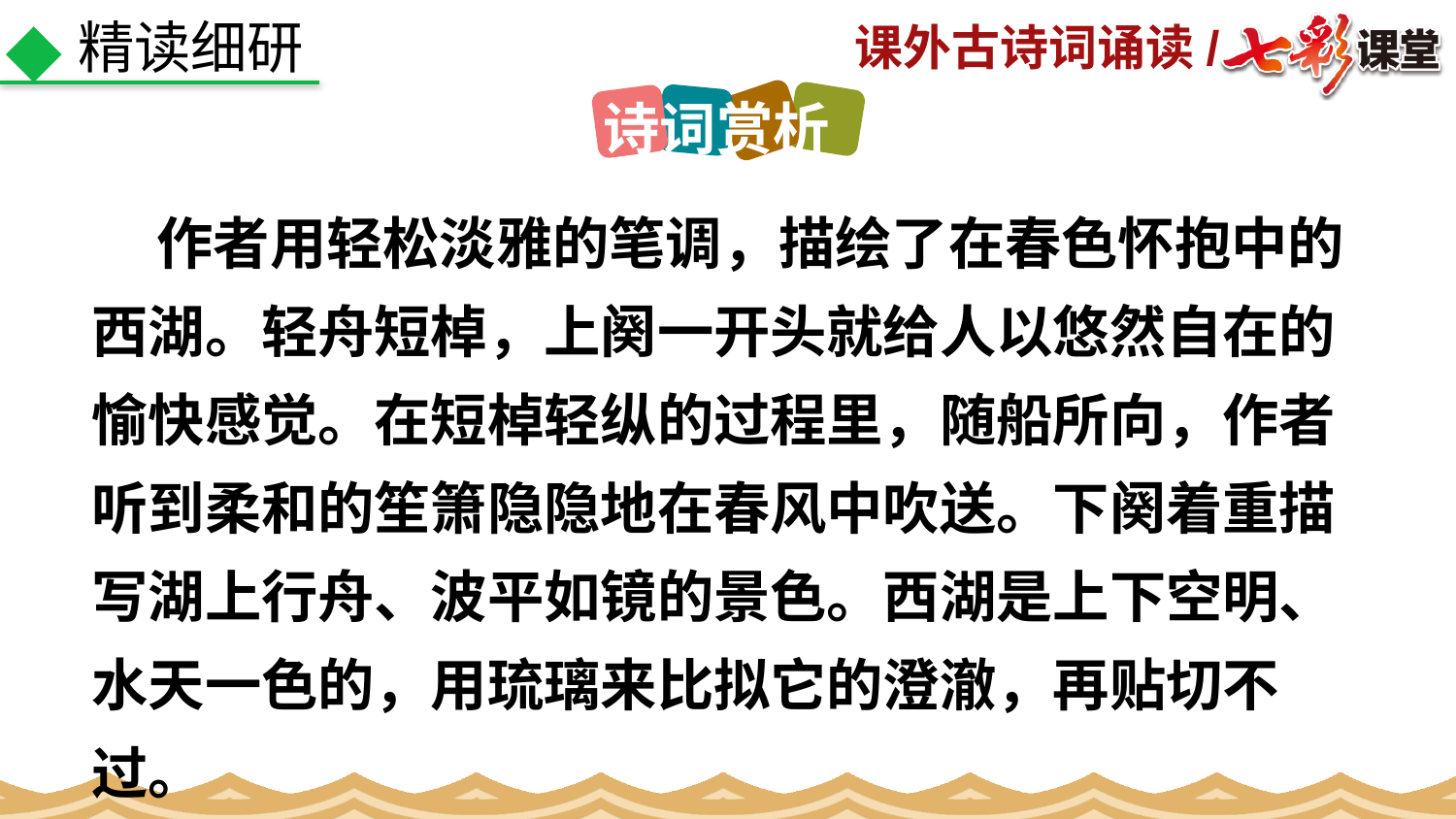

精读细研

诗词赏析

    作者用轻松淡雅的笔调，描绘了在春色怀抱中的西湖。轻舟短棹，上阕一开头就给人以悠然自在的愉快感觉。在短棹轻纵的过程里，随船所向，作者听到柔和的笙箫隐隐地在春风中吹送。下阕着重描写湖上行舟、波平如镜的景色。西湖是上下空明、水天一色的，用琉璃来比拟它的澄澈，再贴切不过。